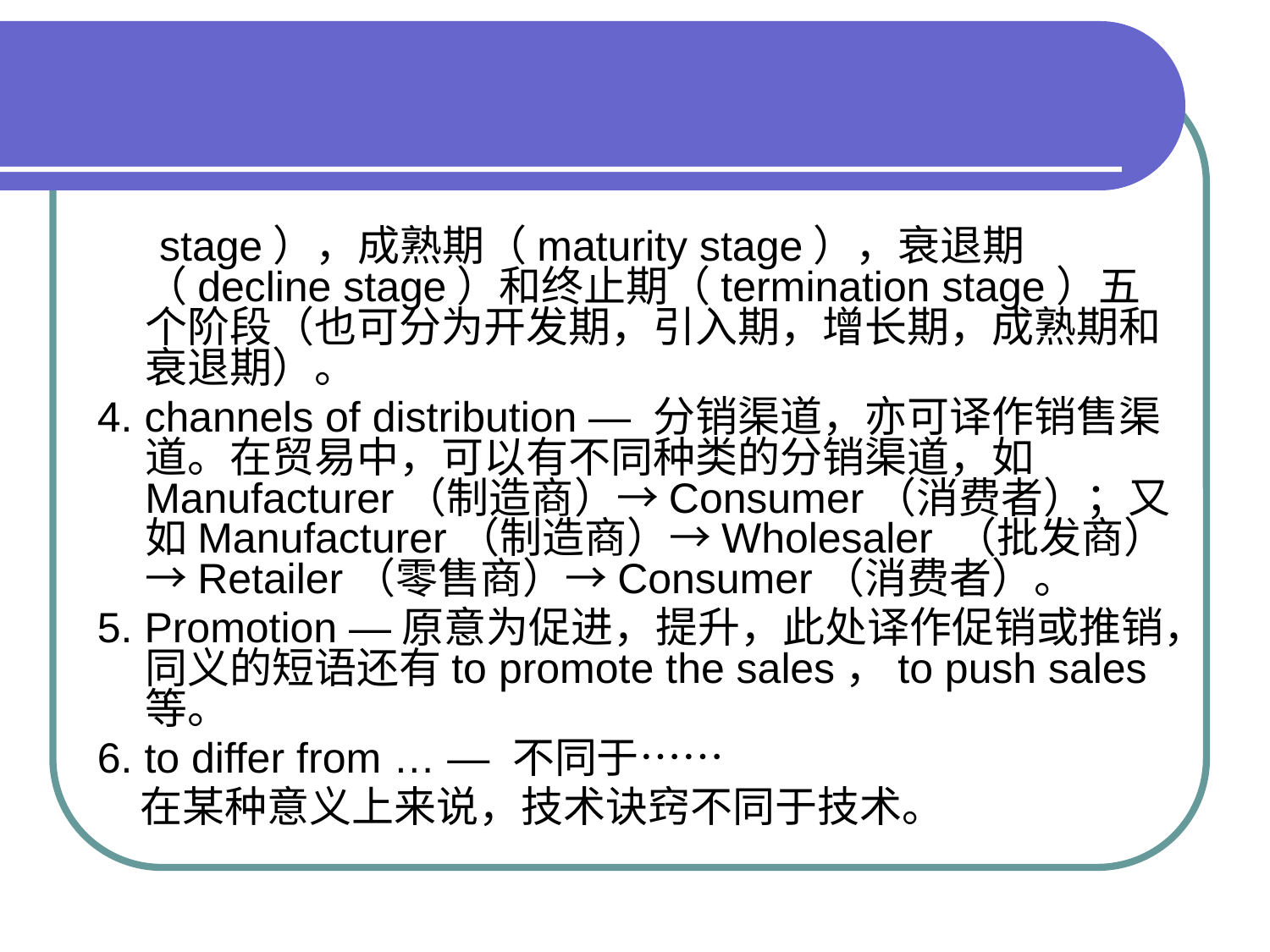

#
　 stage），成熟期（maturity stage），衰退期（decline stage）和终止期（termination stage）五个阶段（也可分为开发期，引入期，增长期，成熟期和衰退期）。
4. channels of distribution — 分销渠道，亦可译作销售渠道。在贸易中，可以有不同种类的分销渠道，如Manufacturer（制造商）→Consumer（消费者）；又如Manufacturer（制造商）→Wholesaler （批发商）→Retailer（零售商）→Consumer（消费者）。
5. Promotion —原意为促进，提升，此处译作促销或推销，同义的短语还有to promote the sales，to push sales等。
6. to differ from … — 不同于……
　在某种意义上来说，技术诀窍不同于技术。